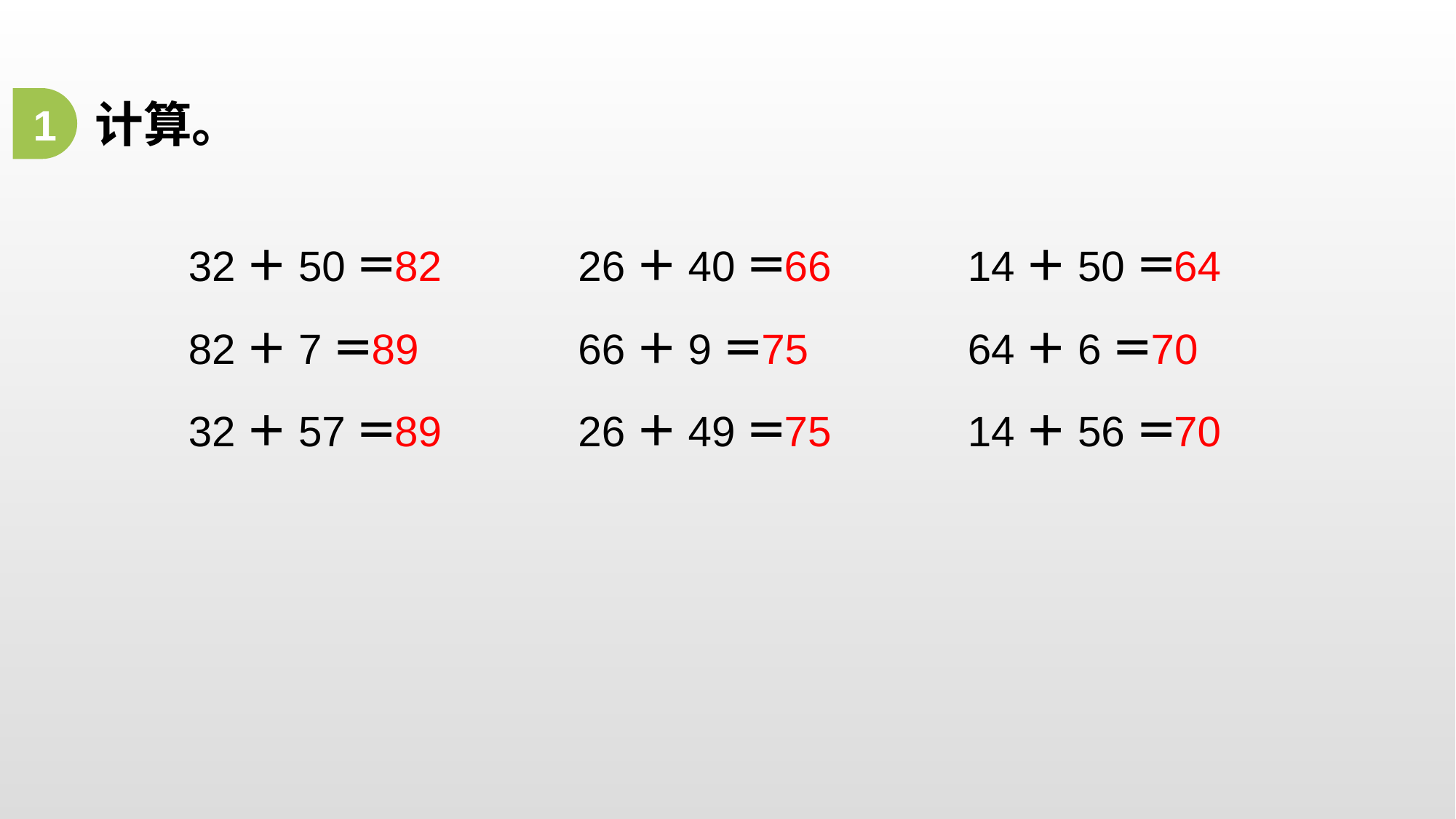

计算。
1
32＋50＝
26＋40＝
14＋50＝
82
66
64
82＋7＝
66＋9＝
64＋6＝
89
75
70
32＋57＝
89
26＋49＝
75
14＋56＝
70